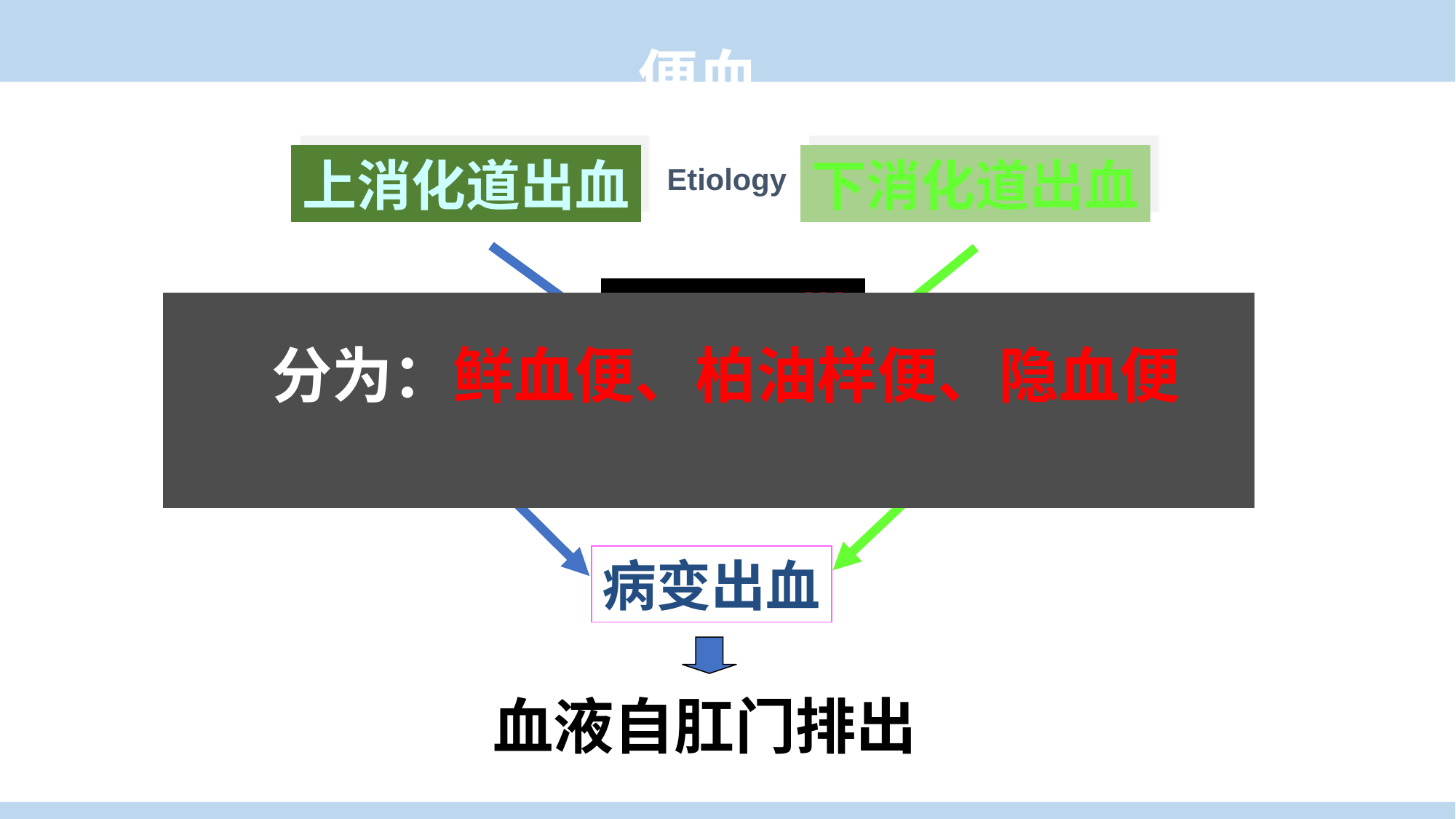

便血
上消化道出血
下消化道出血
Etiology

屈氏韧带
 分为：鲜血便、柏油样便、隐血便

以下部位
以上部位

病变出血

血液自肛门排出
临床医学概论